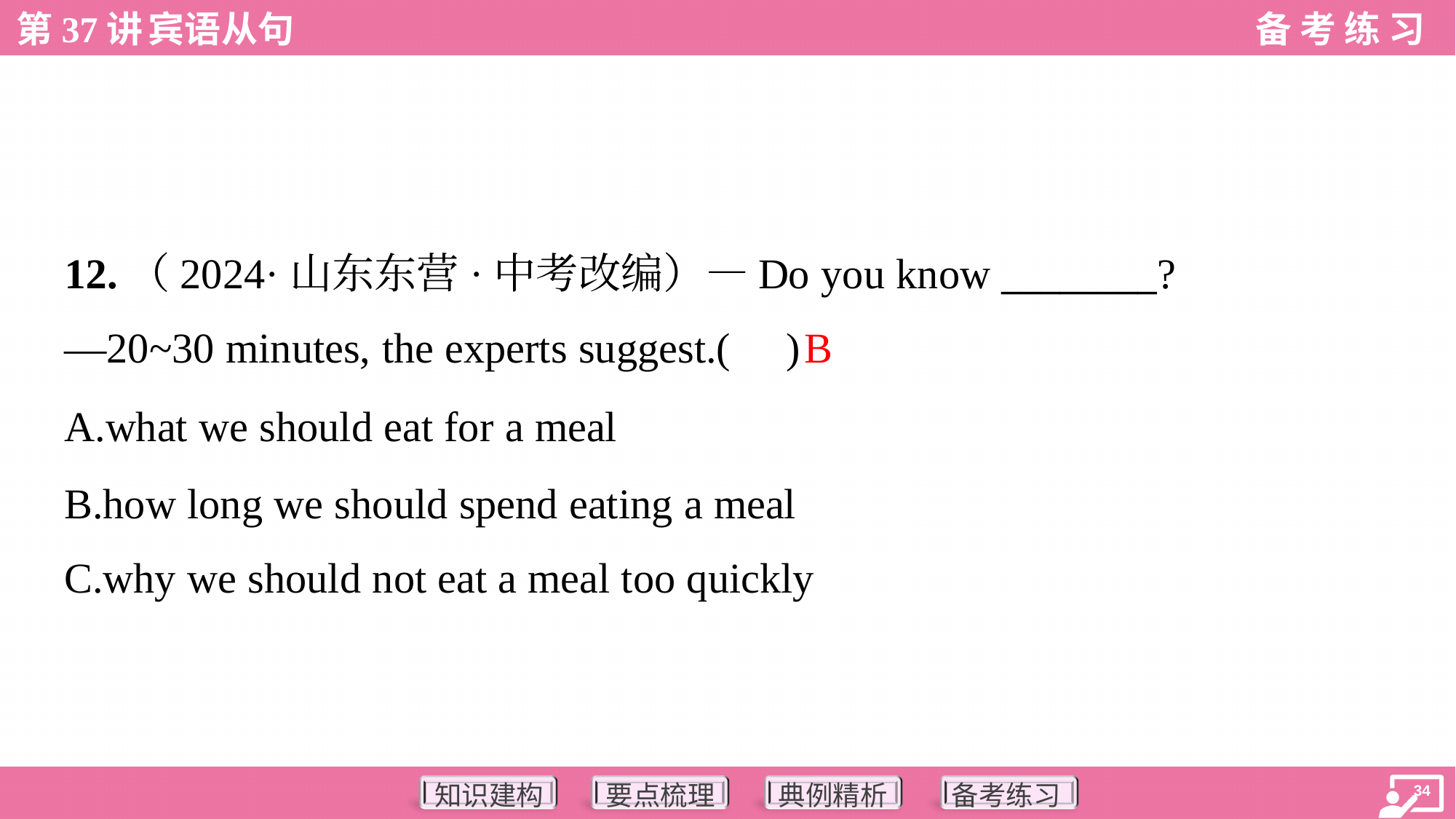

12.（2024·山东东营·中考改编）—Do you know ________?
—20~30 minutes, the experts suggest.(     )
B
A.what we should eat for a meal
B.how long we should spend eating a meal
C.why we should not eat a meal too quickly